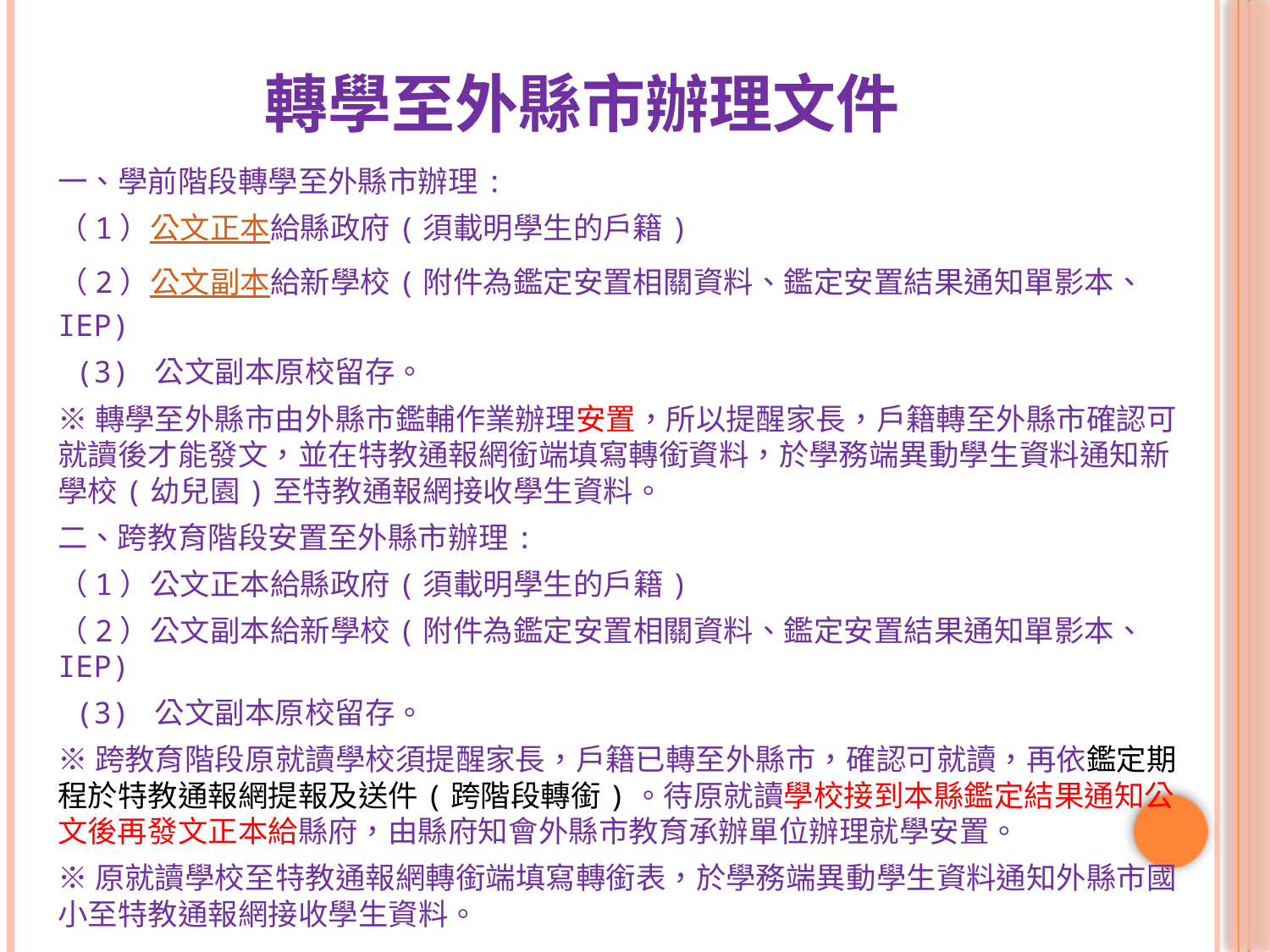

# 轉學至外縣市辦理文件
一、學前階段轉學至外縣市辦理:
（1）公文正本給縣政府(須載明學生的戶籍)
（2）公文副本給新學校(附件為鑑定安置相關資料、鑑定安置結果通知單影本、 IEP)
 (3) 公文副本原校留存。
※轉學至外縣市由外縣市鑑輔作業辦理安置，所以提醒家長，戶籍轉至外縣市確認可就讀後才能發文，並在特教通報網銜端填寫轉銜資料，於學務端異動學生資料通知新學校(幼兒園)至特教通報網接收學生資料。
二、跨教育階段安置至外縣市辦理:
（1）公文正本給縣政府(須載明學生的戶籍)
（2）公文副本給新學校(附件為鑑定安置相關資料、鑑定安置結果通知單影本、 IEP)
 (3) 公文副本原校留存。
※跨教育階段原就讀學校須提醒家長，戶籍已轉至外縣市，確認可就讀，再依鑑定期程於特教通報網提報及送件(跨階段轉銜)。待原就讀學校接到本縣鑑定結果通知公文後再發文正本給縣府，由縣府知會外縣市教育承辦單位辦理就學安置。
※原就讀學校至特教通報網轉銜端填寫轉銜表，於學務端異動學生資料通知外縣市國小至特教通報網接收學生資料。